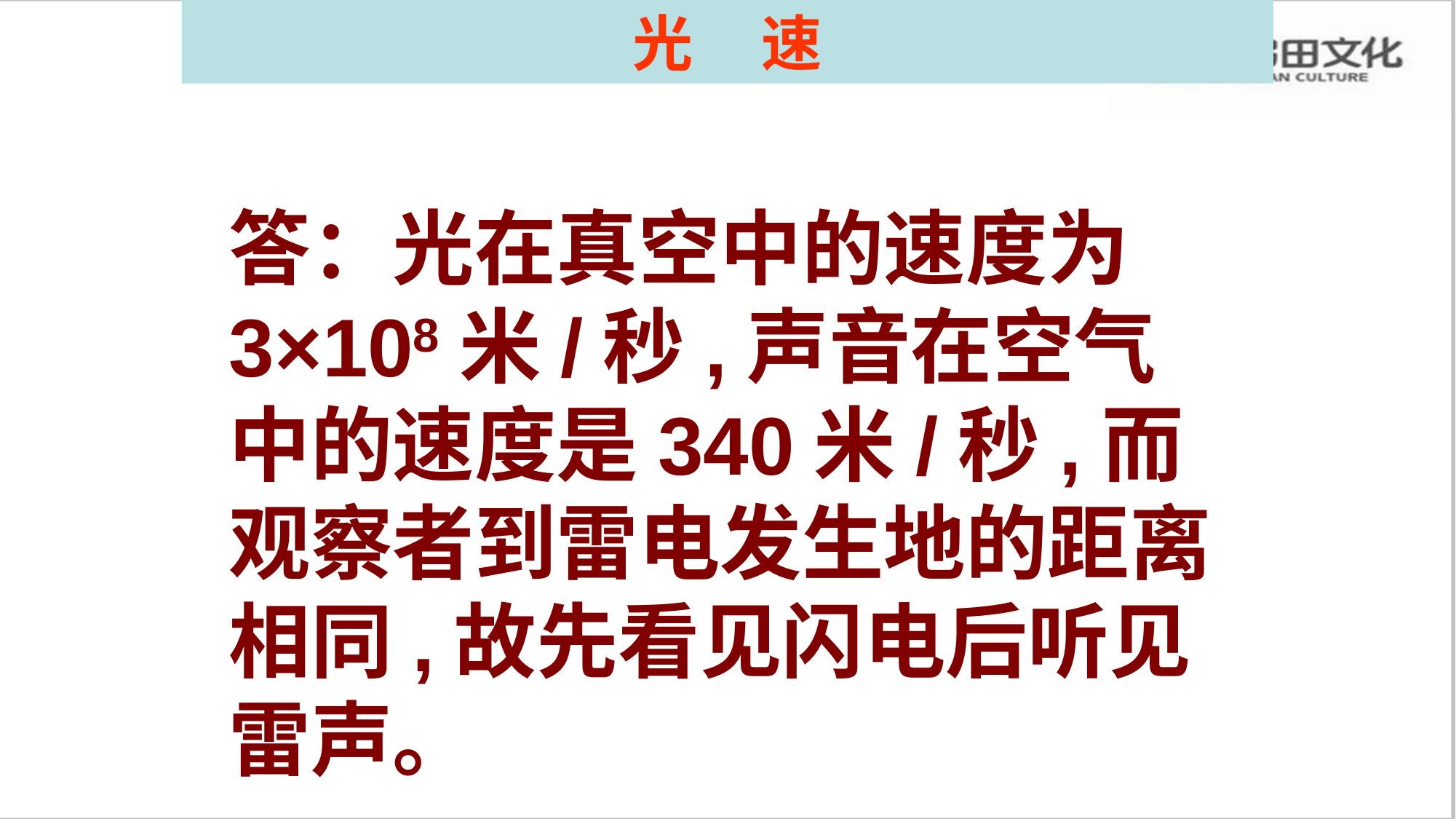

光     速
答：光在真空中的速度为3×108米/秒,声音在空气中的速度是340米/秒,而观察者到雷电发生地的距离相同,故先看见闪电后听见雷声。